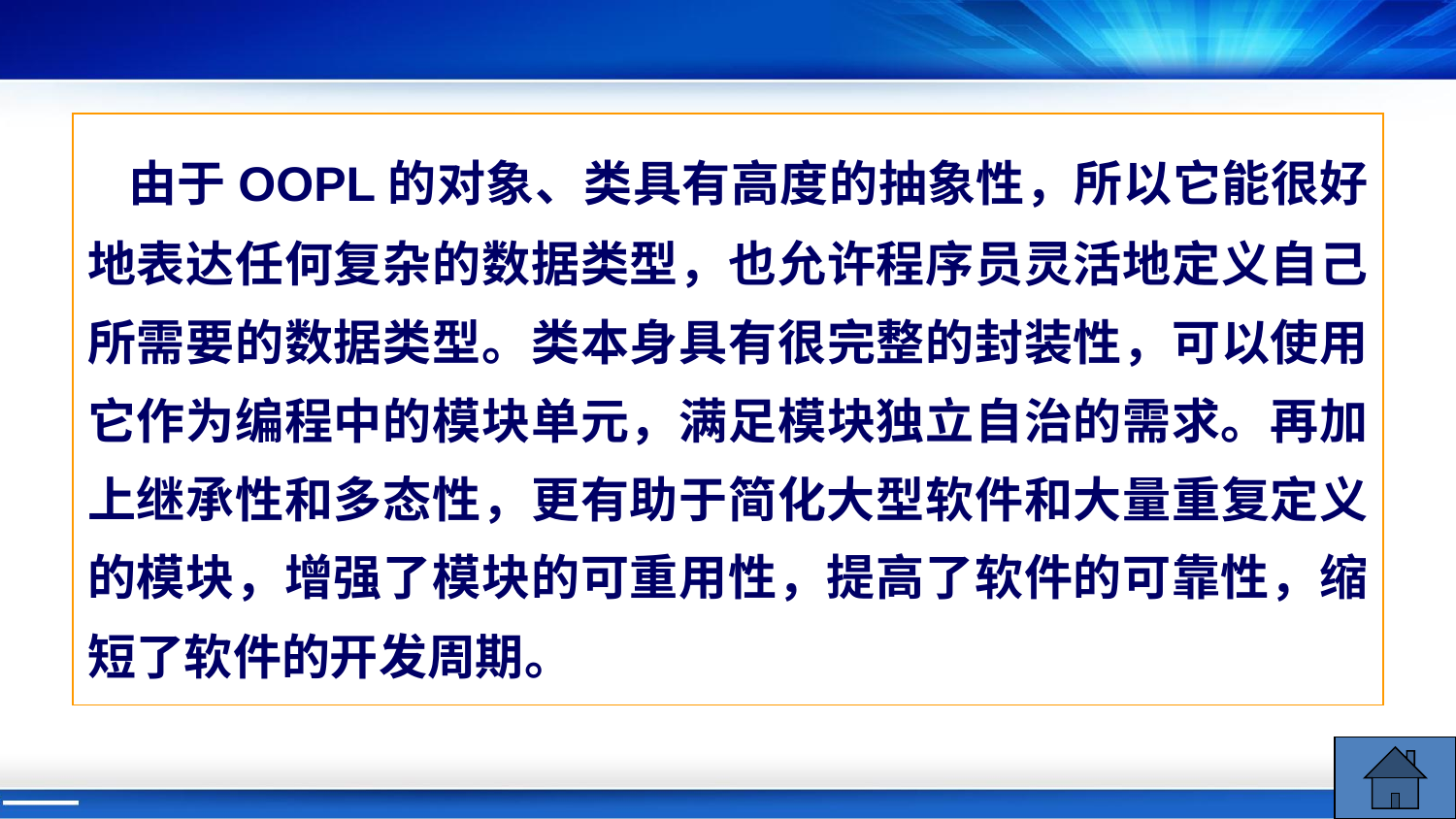

由于OOPL的对象、类具有高度的抽象性，所以它能很好地表达任何复杂的数据类型，也允许程序员灵活地定义自己所需要的数据类型。类本身具有很完整的封装性，可以使用它作为编程中的模块单元，满足模块独立自治的需求。再加上继承性和多态性，更有助于简化大型软件和大量重复定义的模块，增强了模块的可重用性，提高了软件的可靠性，缩短了软件的开发周期。